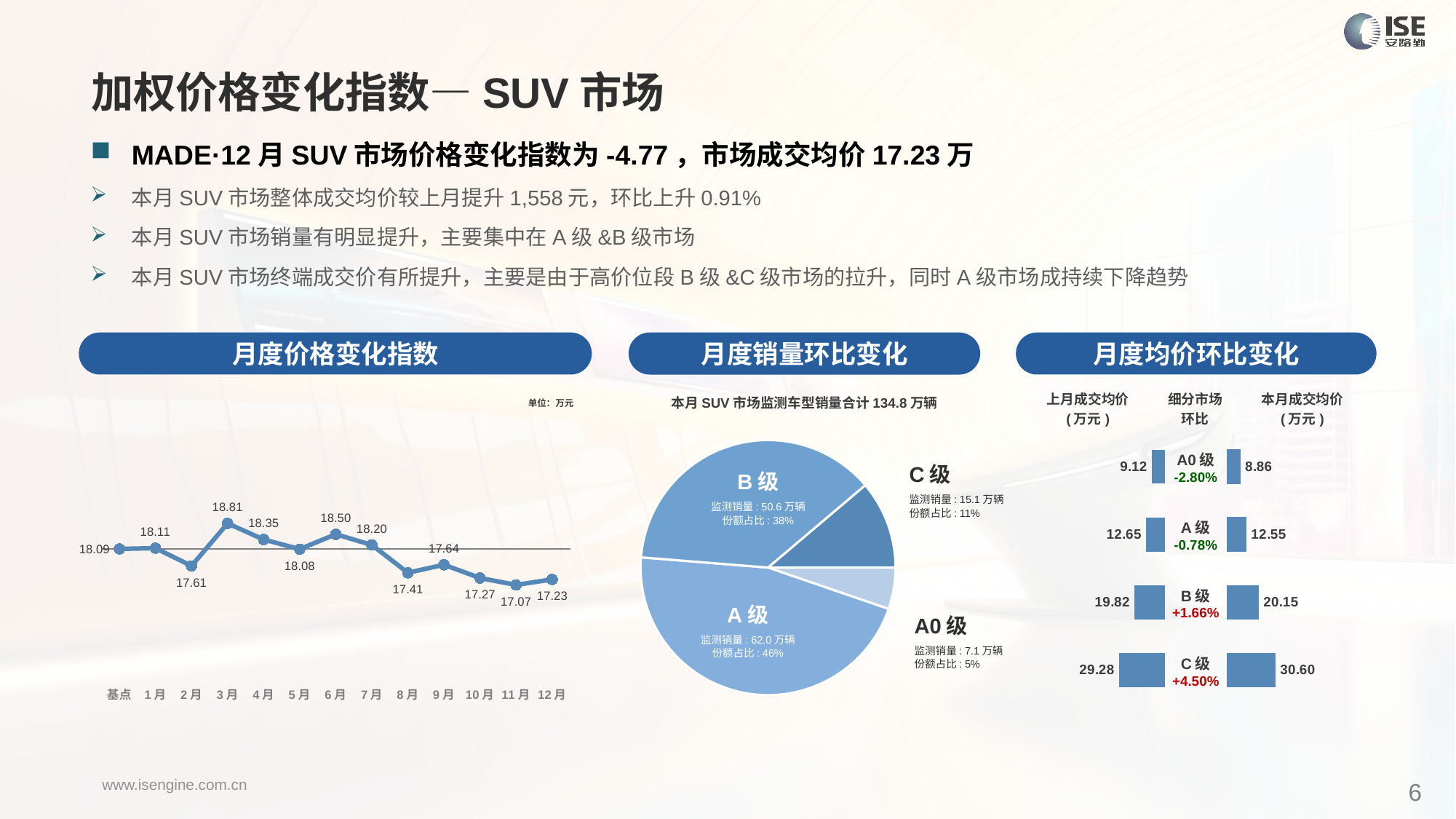

加权价格变化指数—SUV市场
MADE·12月SUV市场价格变化指数为-4.77，市场成交均价17.23万
本月SUV市场整体成交均价较上月提升1,558元，环比上升0.91%
本月SUV市场销量有明显提升，主要集中在A级&B级市场
本月SUV市场终端成交价有所提升，主要是由于高价位段B级&C级市场的拉升，同时A级市场成持续下降趋势
月度价格变化指数

月度均价环比变化

月度销量环比变化

本月SUV市场监测车型销量合计134.8万辆

### Chart

| Category | 细分市场 |
|---|---|
| A0级 | 70948.0000000009 |
| A级 | 620191.0000000075 |
| B级 | 505931.00000000955 |
| C级 | 150598.00000000172 |
C级
监测销量: 15.1万辆
份额占比: 11%
B级
监测销量: 26.0万辆
份额占比: 34%
B级
监测销量: 50.6万辆
份额占比: 38%
A级
监测销量: 38.8万辆
份额占比: 50%
A级
监测销量: 62.0万辆
份额占比: 46%
A0级
监测销量: 7.1万辆
份额占比: 5%

### Chart

| Category | Y2024 |
|---|---|
| 基点 | 0.0 |
| 1月 | 0.12299570421880901 |
| 2月 | -2.66 |
| 3月 | 3.99 |
| 4月 | 1.47 |
| 5月 | -0.04 |
| 6月 | 2.29 |
| 7月 | 0.62 |
| 8月 | -3.73 |
| 9月 | -2.48 |
| 10月 | -4.55 |
| 11月 | -5.63 |
| 12月 | -4.77 |
| 上月成交均价 (万元) | 细分市场 环比 | 本月成交均价 (万元) |
| --- | --- | --- |
单位：万元
| A0级 -2.80% |
| --- |
| A级 -0.78% |
| B级 +1.66% |
| C级 +4.50% |

### Chart

| Category | 成交均价 |
|---|---|
| A0 | 9.12 |
| A | 12.65 |
| B | 19.82 |
| C | 29.28 |

### Chart

| Category | 金额 |
|---|---|
| A0 | 8.864406748604662 |
| A | 12.54996617171165 |
| B | 20.149006307184063 |
| C | 30.60159802919043 |
6